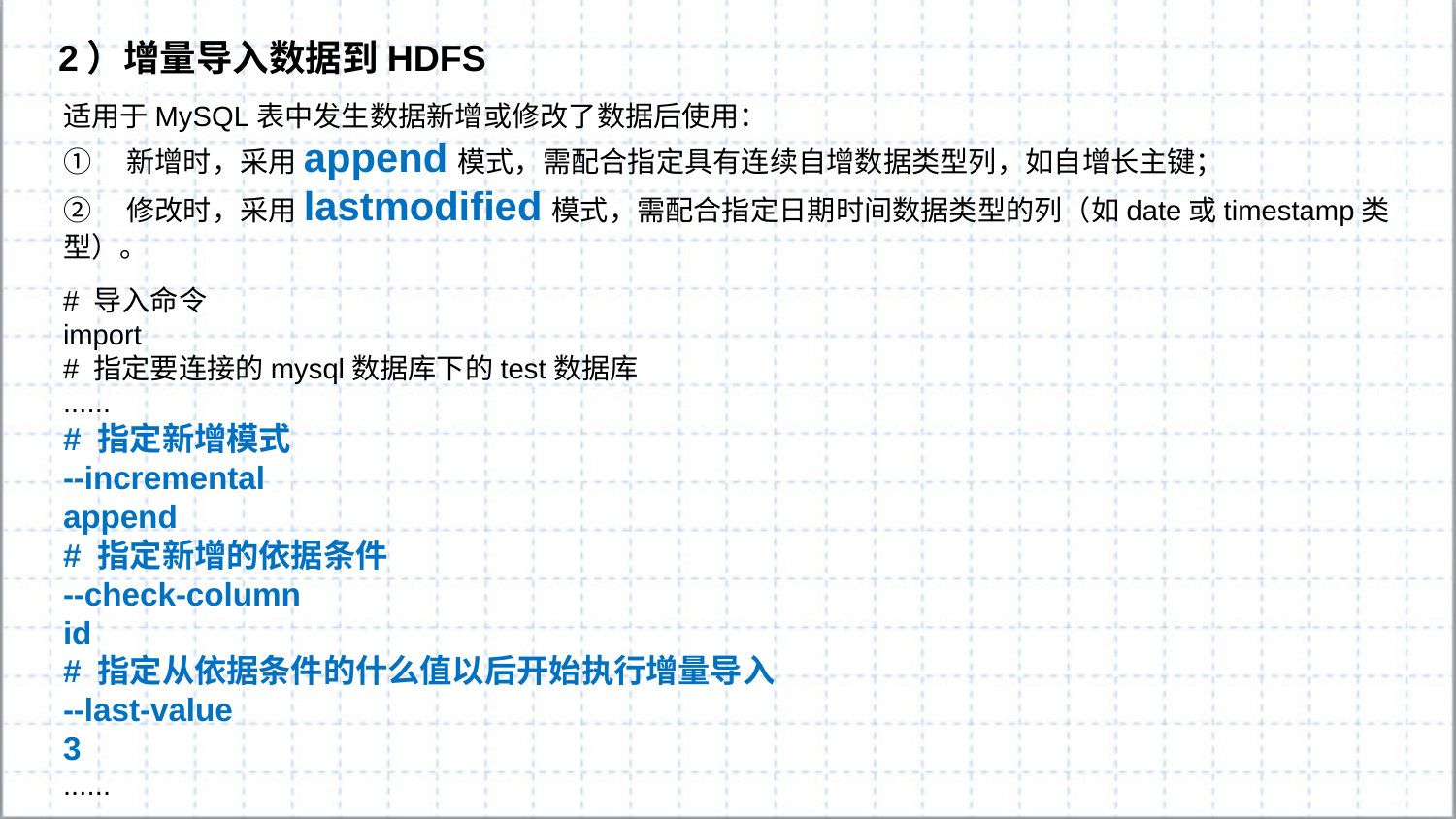

2）增量导入数据到HDFS
适用于MySQL表中发生数据新增或修改了数据后使用：
①　新增时，采用append模式，需配合指定具有连续自增数据类型列，如自增长主键；
②　修改时，采用lastmodified模式，需配合指定日期时间数据类型的列（如date或timestamp类型）。
# 导入命令
import
# 指定要连接的mysql数据库下的test数据库
......
# 指定新增模式
--incremental
append
# 指定新增的依据条件
--check-column
id
# 指定从依据条件的什么值以后开始执行增量导入
--last-value
3
......